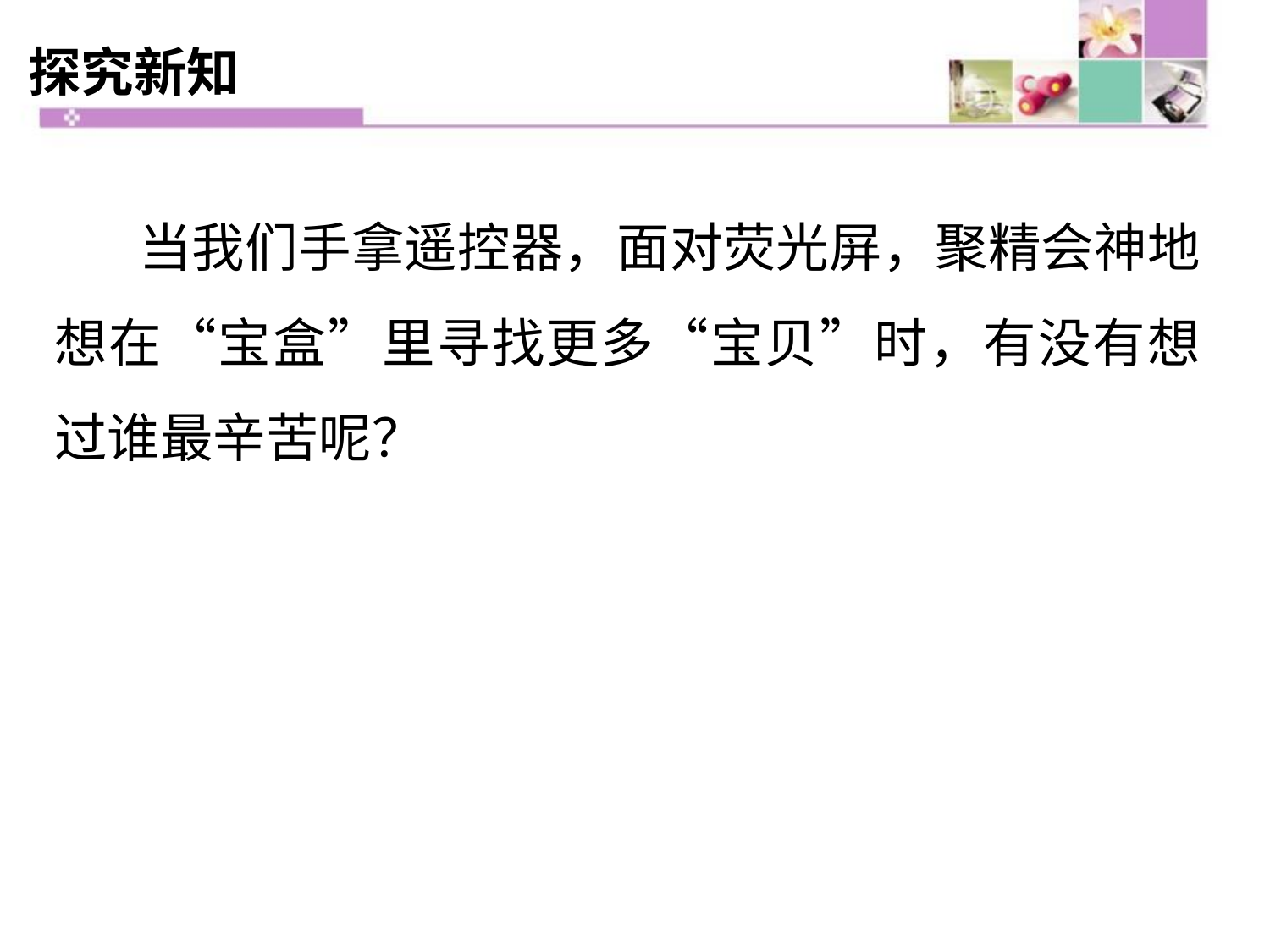

# 探究新知
当我们手拿遥控器，面对荧光屏，聚精会神地想在“宝盒”里寻找更多“宝贝”时，有没有想过谁最辛苦呢？